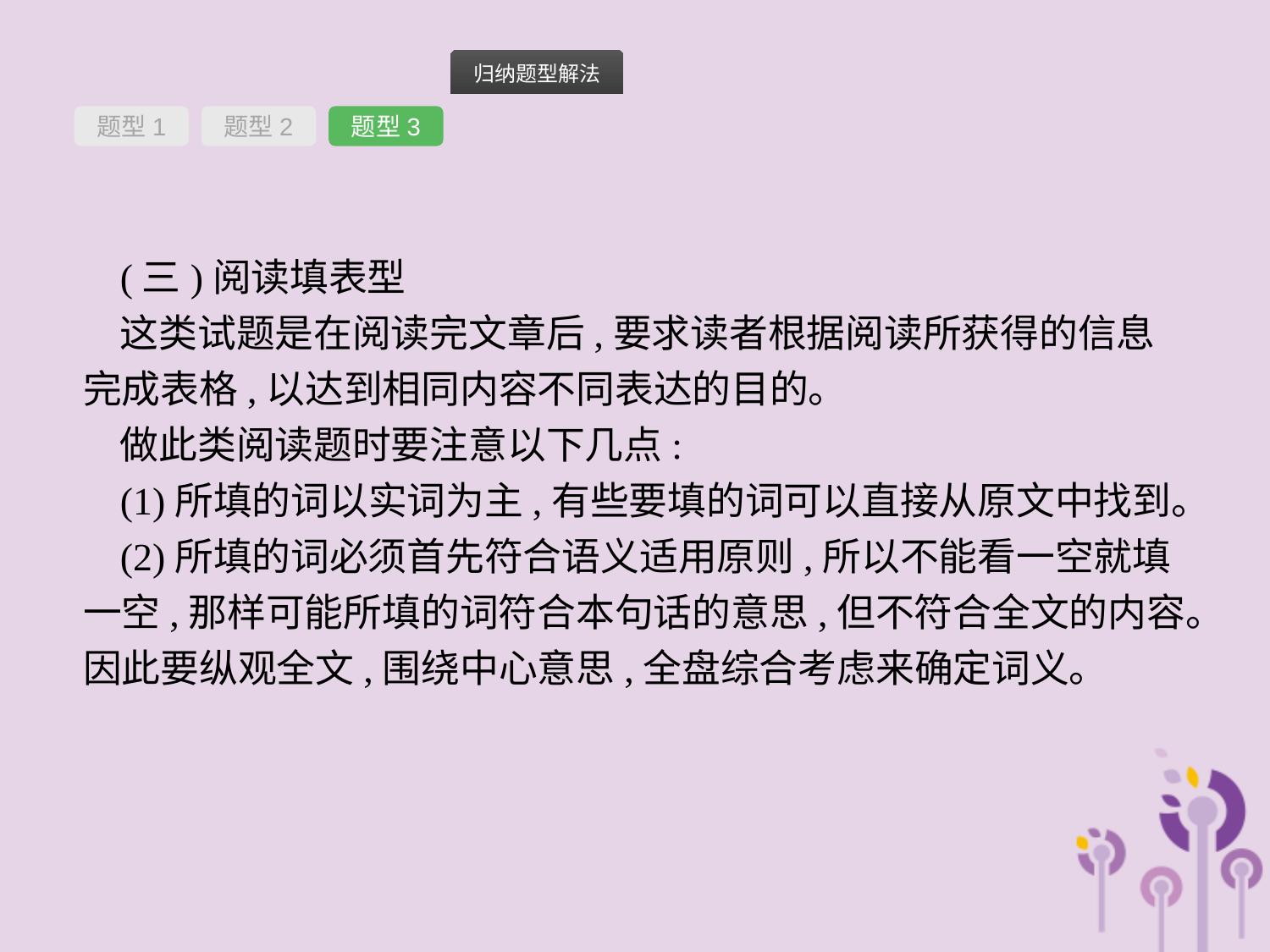

题型1
题型2
题型3
(三)阅读填表型
这类试题是在阅读完文章后,要求读者根据阅读所获得的信息完成表格,以达到相同内容不同表达的目的。
做此类阅读题时要注意以下几点:
(1)所填的词以实词为主,有些要填的词可以直接从原文中找到。
(2)所填的词必须首先符合语义适用原则,所以不能看一空就填一空,那样可能所填的词符合本句话的意思,但不符合全文的内容。因此要纵观全文,围绕中心意思,全盘综合考虑来确定词义。